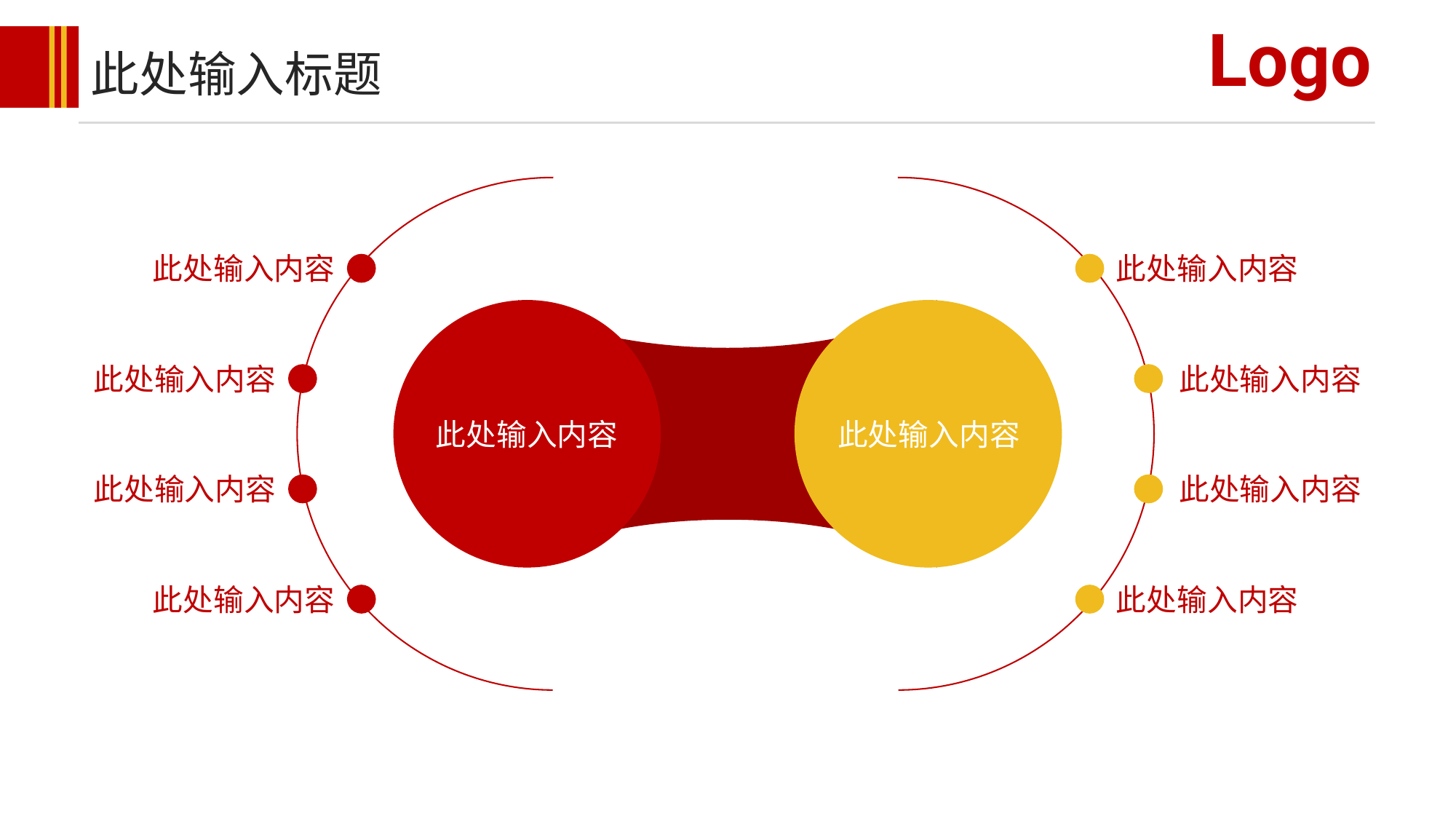

Logo
此处输入标题

此处输入内容

此处输入内容

此处输入内容

此处输入内容
此处输入内容

此处输入内容
此处输入内容
此处输入内容
此处输入内容

此处输入内容